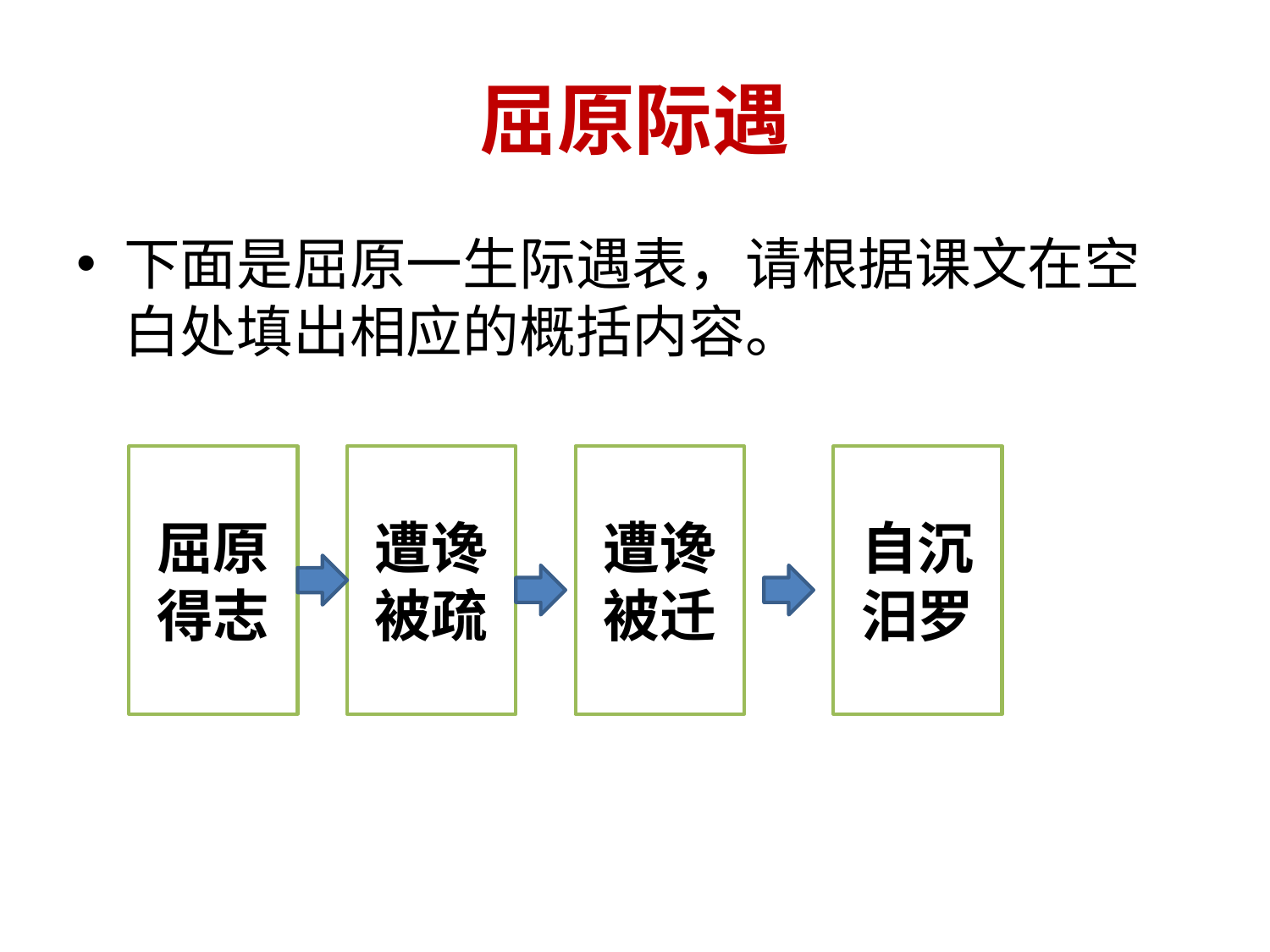

# 屈原际遇
下面是屈原一生际遇表，请根据课文在空白处填出相应的概括内容。

屈原
得志
遭谗
被疏
遭谗
被迁
自沉汨罗